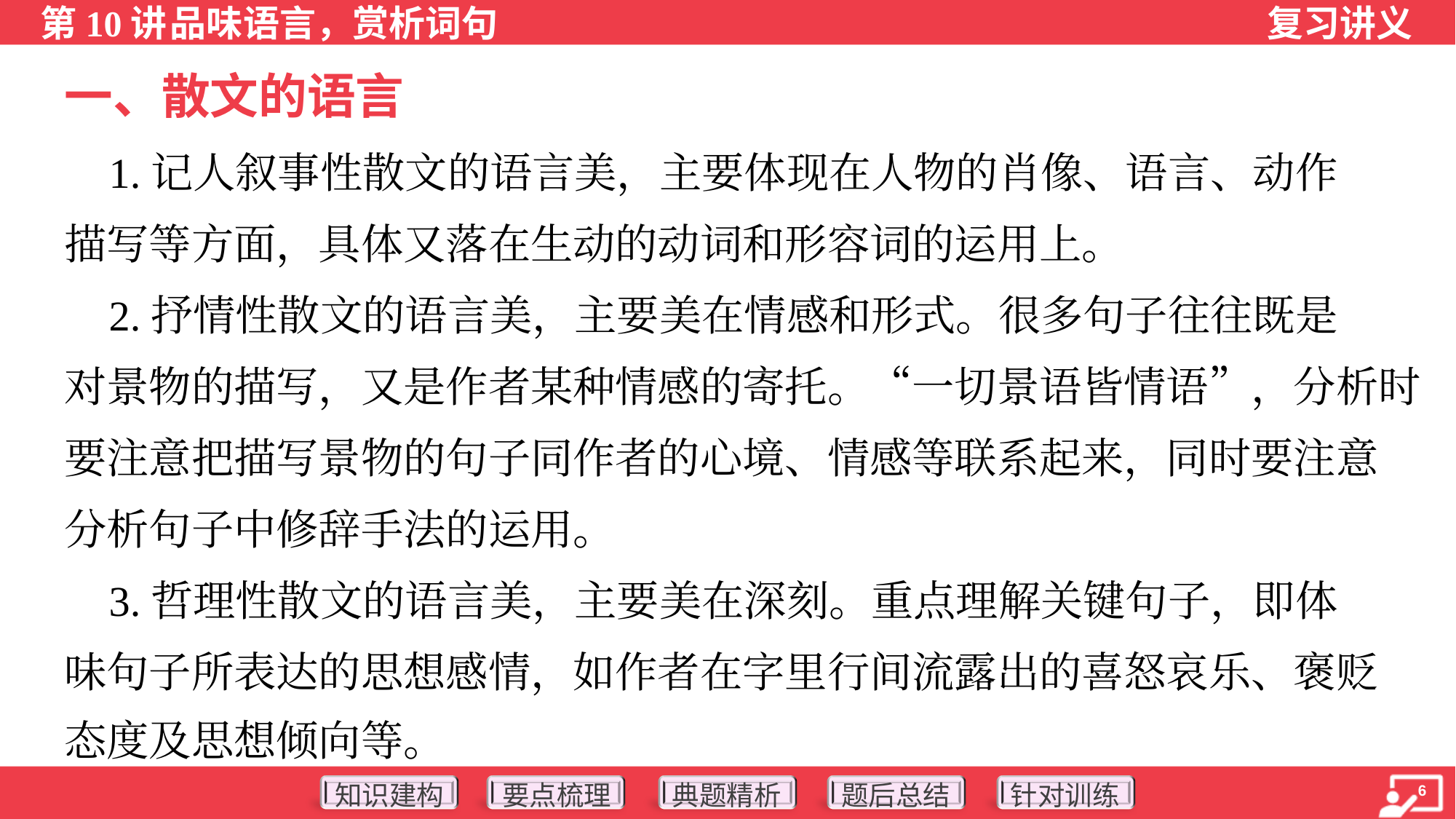

一、散文的语言
    1.记人叙事性散文的语言美，主要体现在人物的肖像、语言、动作
描写等方面，具体又落在生动的动词和形容词的运用上。
    2.抒情性散文的语言美，主要美在情感和形式。很多句子往往既是
对景物的描写，又是作者某种情感的寄托。“一切景语皆情语”，分析时
要注意把描写景物的句子同作者的心境、情感等联系起来，同时要注意
分析句子中修辞手法的运用。
    3.哲理性散文的语言美，主要美在深刻。重点理解关键句子，即体
味句子所表达的思想感情，如作者在字里行间流露出的喜怒哀乐、褒贬
态度及思想倾向等。